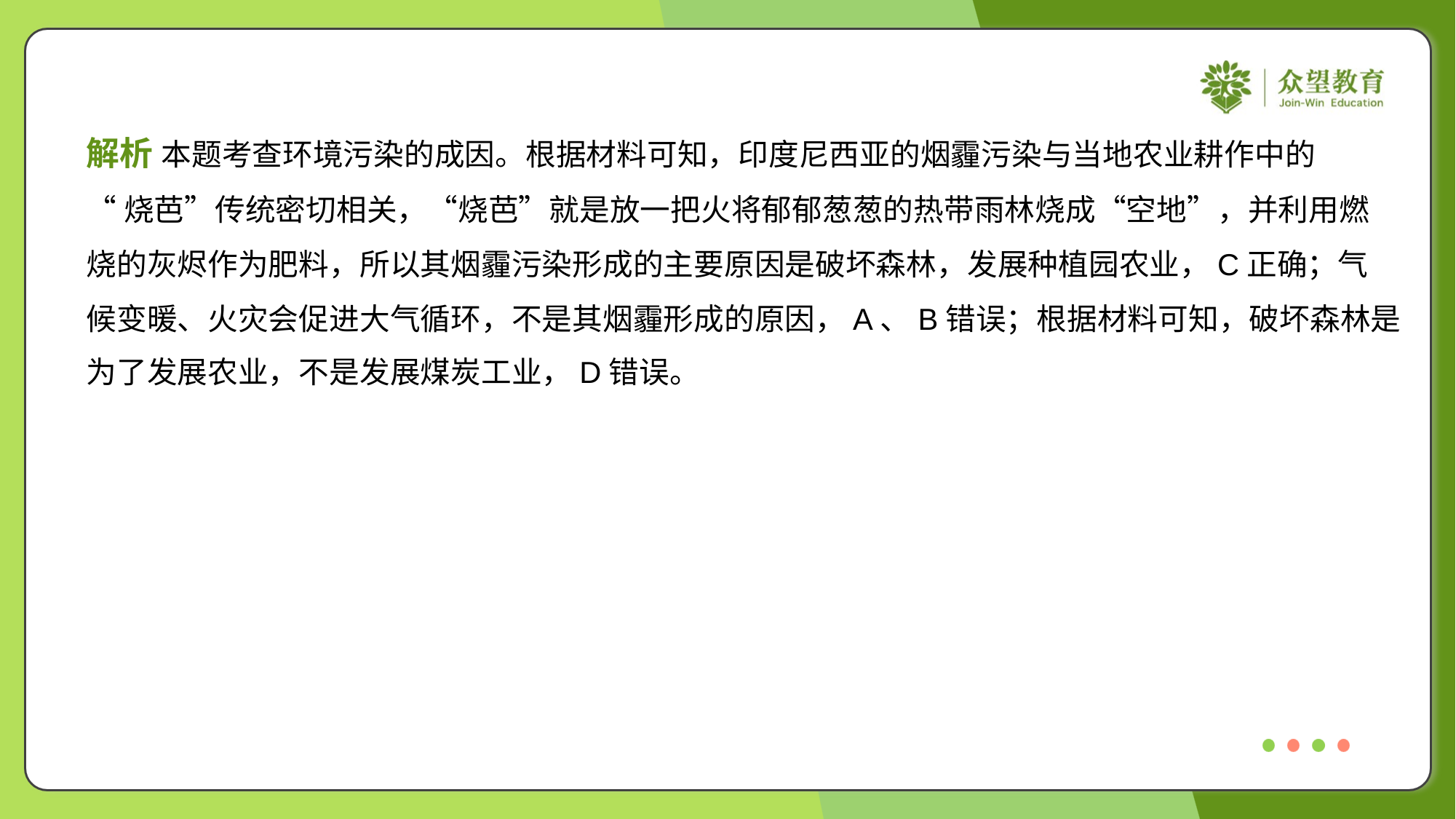

解析 本题考查环境污染的成因。根据材料可知，印度尼西亚的烟霾污染与当地农业耕作中的
“烧芭”传统密切相关，“烧芭”就是放一把火将郁郁葱葱的热带雨林烧成“空地”，并利用燃
烧的灰烬作为肥料，所以其烟霾污染形成的主要原因是破坏森林，发展种植园农业，C正确；气
候变暖、火灾会促进大气循环，不是其烟霾形成的原因，A、B错误；根据材料可知，破坏森林是
为了发展农业，不是发展煤炭工业，D错误。